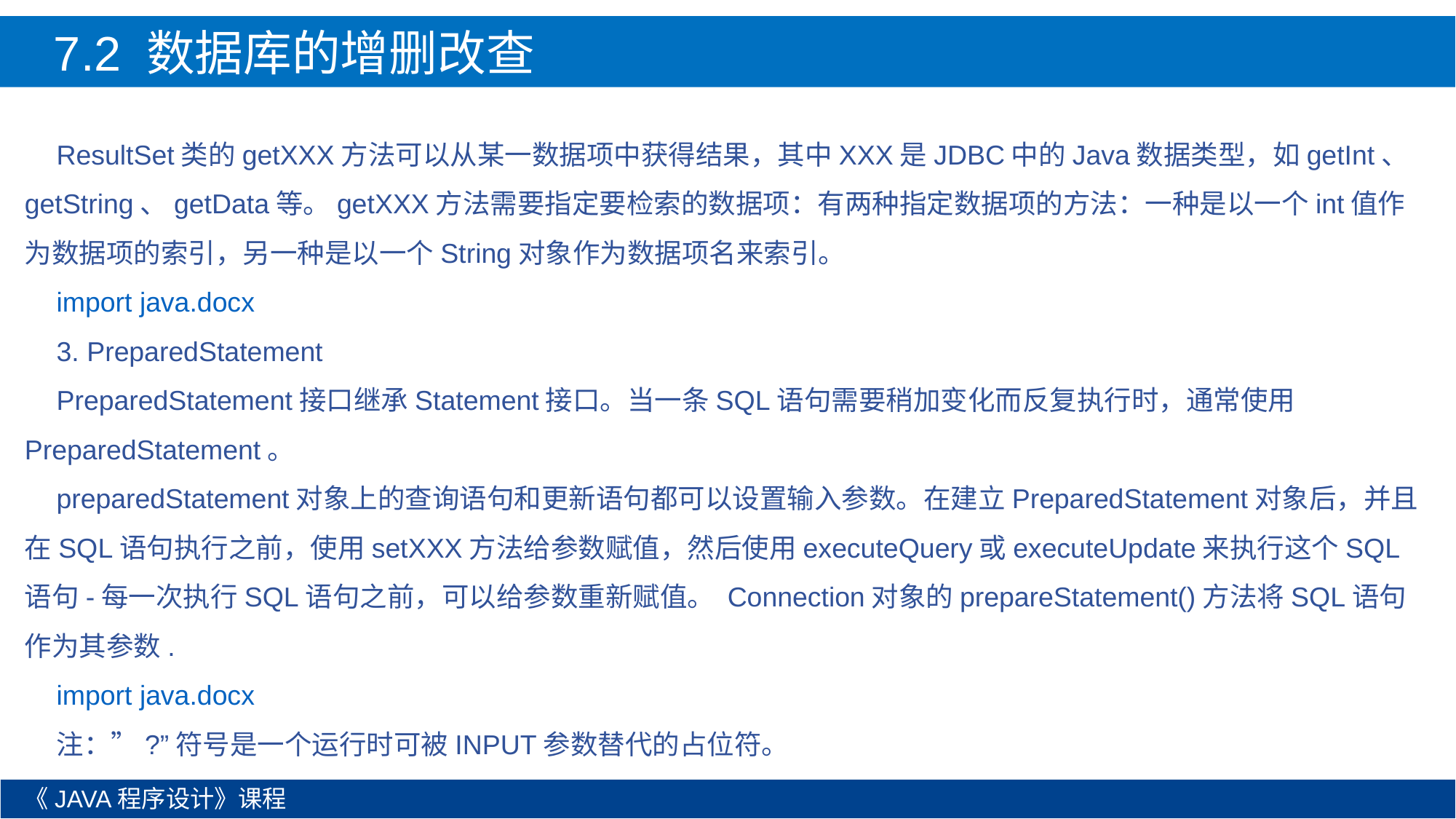

7.2 数据库的增删改查
ResultSet类的getXXX方法可以从某一数据项中获得结果，其中XXX是JDBC中的Java数据类型，如getInt、getString、getData等。getXXX方法需要指定要检索的数据项：有两种指定数据项的方法：一种是以一个int值作为数据项的索引，另一种是以一个String对象作为数据项名来索引。
import java.docx
3. PreparedStatement
PreparedStatement接口继承Statement接口。当一条SQL语句需要稍加变化而反复执行时，通常使用PreparedStatement。
preparedStatement对象上的查询语句和更新语句都可以设置输入参数。在建立PreparedStatement对象后，并且在SQL语句执行之前，使用setXXX方法给参数赋值，然后使用executeQuery或executeUpdate来执行这个SQL语句-每一次执行SQL语句之前，可以给参数重新赋值。 Connection对象的prepareStatement()方法将SQL语句作为其参数.
import java.docx
注：”?”符号是一个运行时可被INPUT参数替代的占位符。
《JAVA程序设计》课程